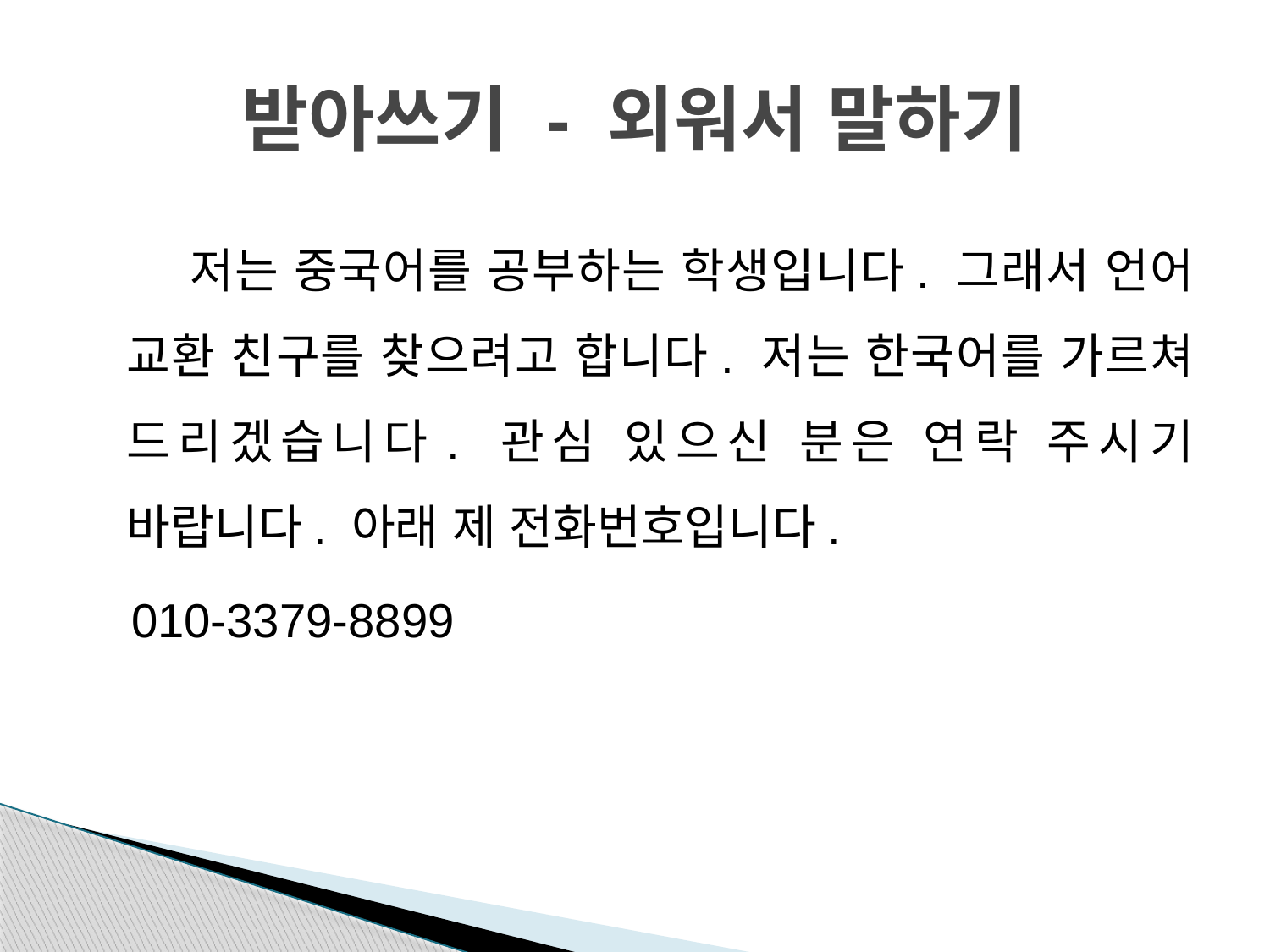

# 받아쓰기 - 외워서 말하기
      저는 중국어를 공부하는 학생입니다. 그래서 언어 교환 친구를 찾으려고 합니다. 저는 한국어를 가르쳐 드리겠습니다. 관심 있으신 분은 연락 주시기 바랍니다. 아래 제 전화번호입니다.
   010-3379-8899